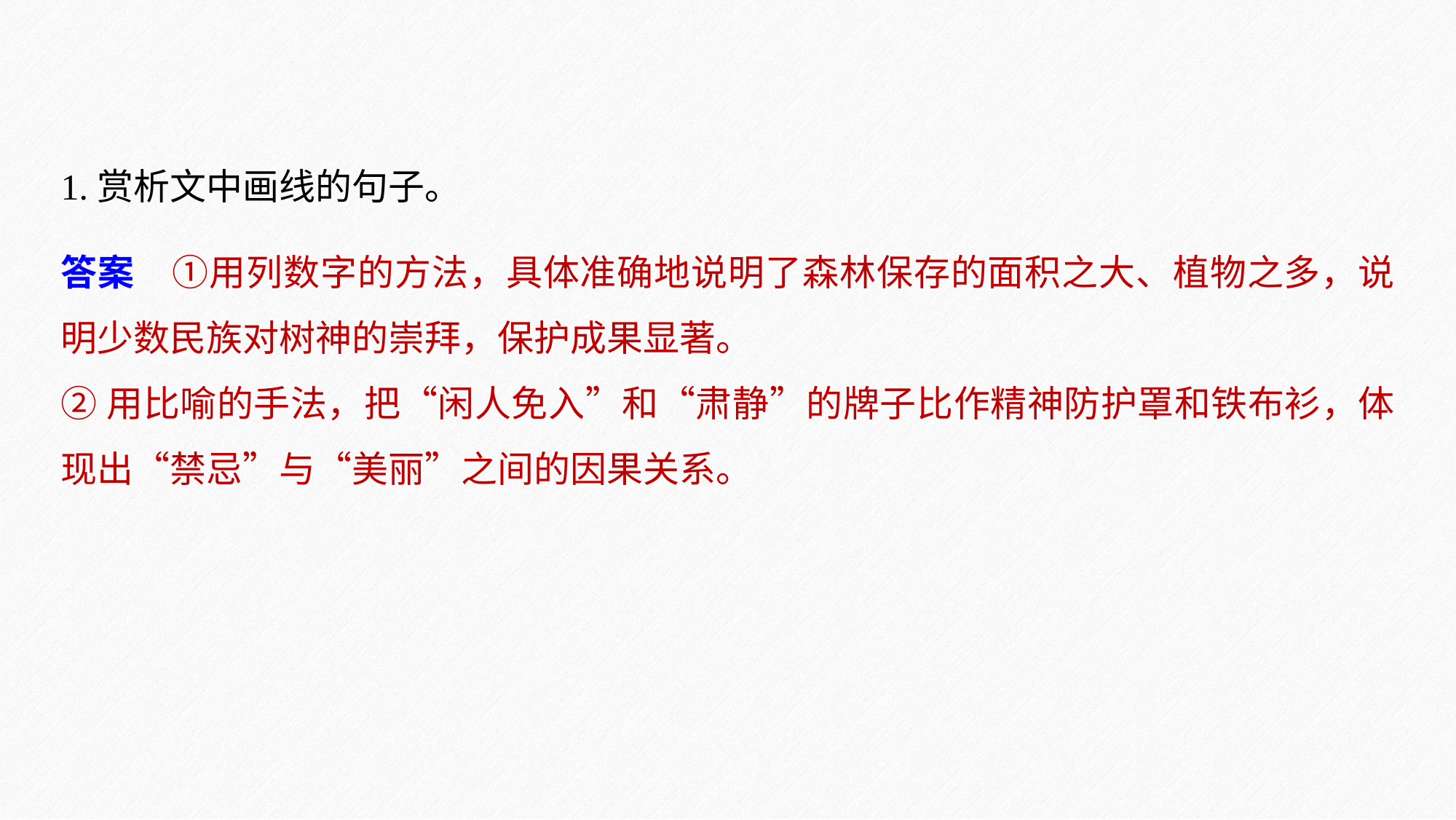

1.赏析文中画线的句子。
答案　①用列数字的方法，具体准确地说明了森林保存的面积之大、植物之多，说明少数民族对树神的崇拜，保护成果显著。
②用比喻的手法，把“闲人免入”和“肃静”的牌子比作精神防护罩和铁布衫，体现出“禁忌”与“美丽”之间的因果关系。